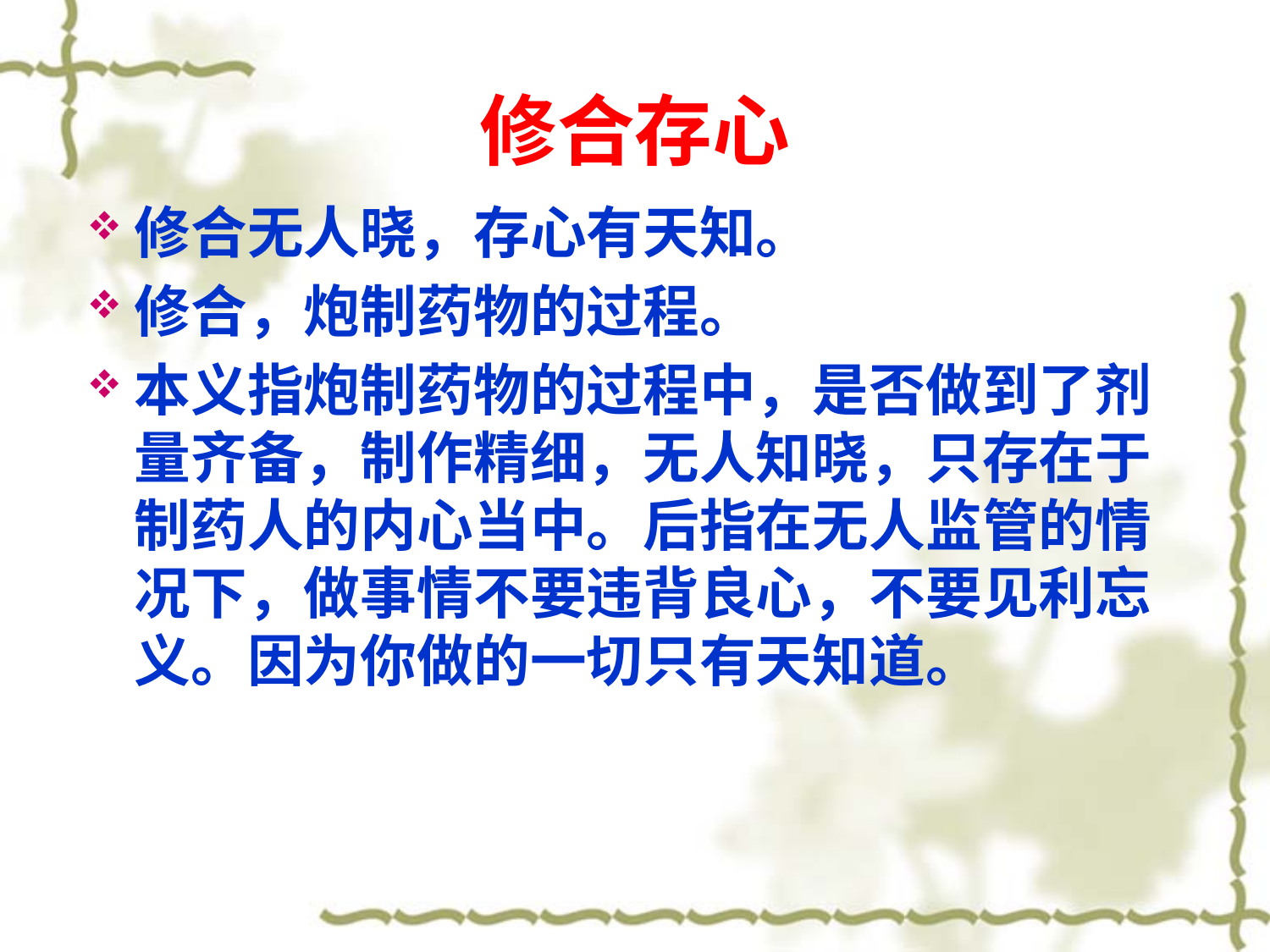

# 修合存心
修合无人晓，存心有天知。
修合，炮制药物的过程。
本义指炮制药物的过程中，是否做到了剂量齐备，制作精细，无人知晓，只存在于制药人的内心当中。后指在无人监管的情况下，做事情不要违背良心，不要见利忘义。因为你做的一切只有天知道。